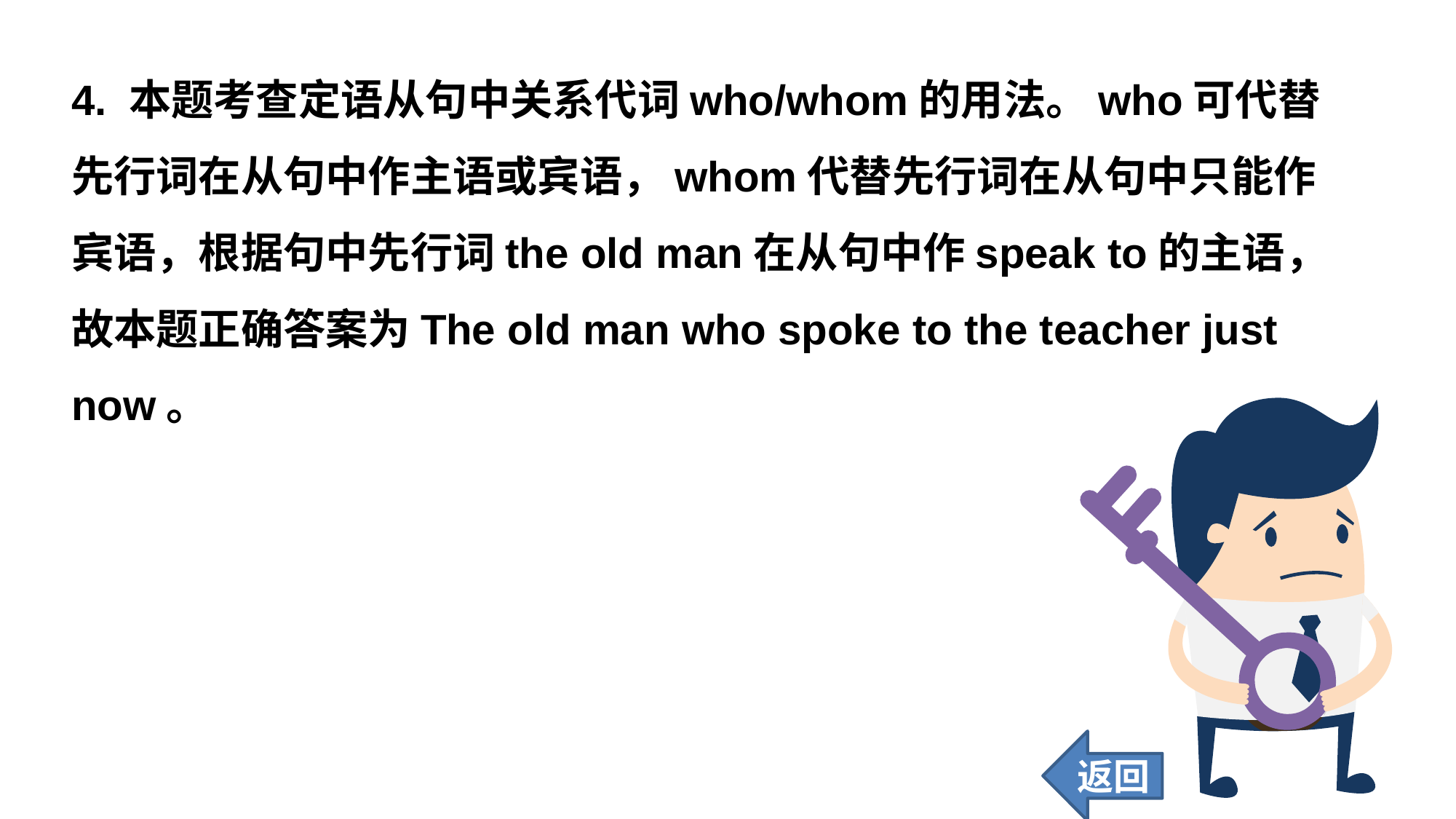

4. 本题考查定语从句中关系代词who/whom的用法。who可代替先行词在从句中作主语或宾语，whom代替先行词在从句中只能作宾语，根据句中先行词the old man在从句中作speak to的主语，故本题正确答案为The old man who spoke to the teacher just now。

返回
85